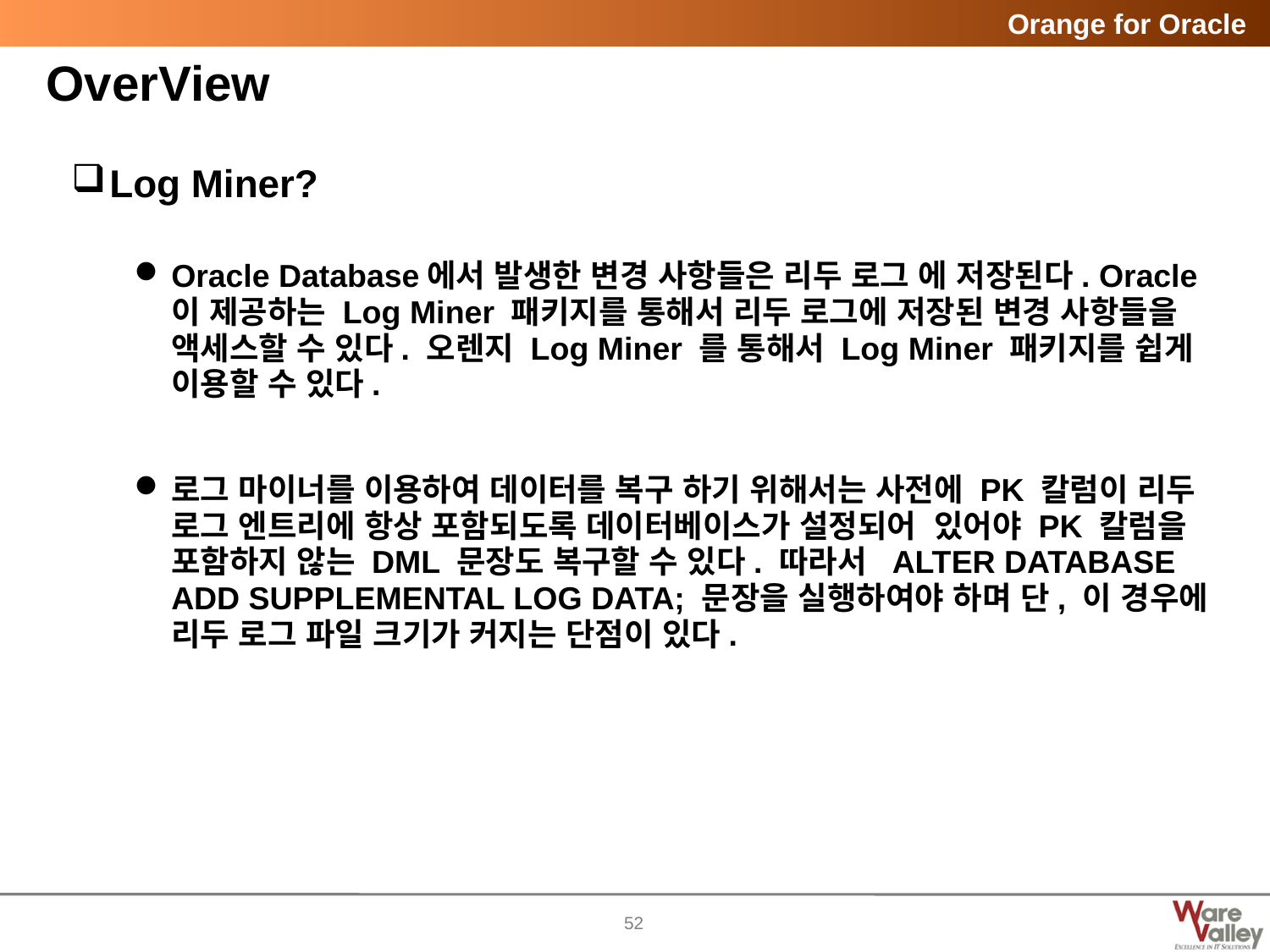

# OverView
Log Miner?

Oracle Database에서 발생한 변경 사항들은 리두 로그 에 저장된다. Oracle이 제공하는 Log Miner 패키지를 통해서 리두 로그에 저장된 변경 사항들을 액세스할 수 있다. 오렌지 Log Miner 를 통해서 Log Miner 패키지를 쉽게 이용할 수 있다.

로그 마이너를 이용하여 데이터를 복구 하기 위해서는 사전에 PK 칼럼이 리두 로그 엔트리에 항상 포함되도록 데이터베이스가 설정되어  있어야 PK 칼럼을 포함하지 않는 DML 문장도 복구할 수 있다. 따라서  ALTER DATABASE ADD SUPPLEMENTAL LOG DATA; 문장을 실행하여야 하며 단, 이 경우에 리두 로그 파일 크기가 커지는 단점이 있다.